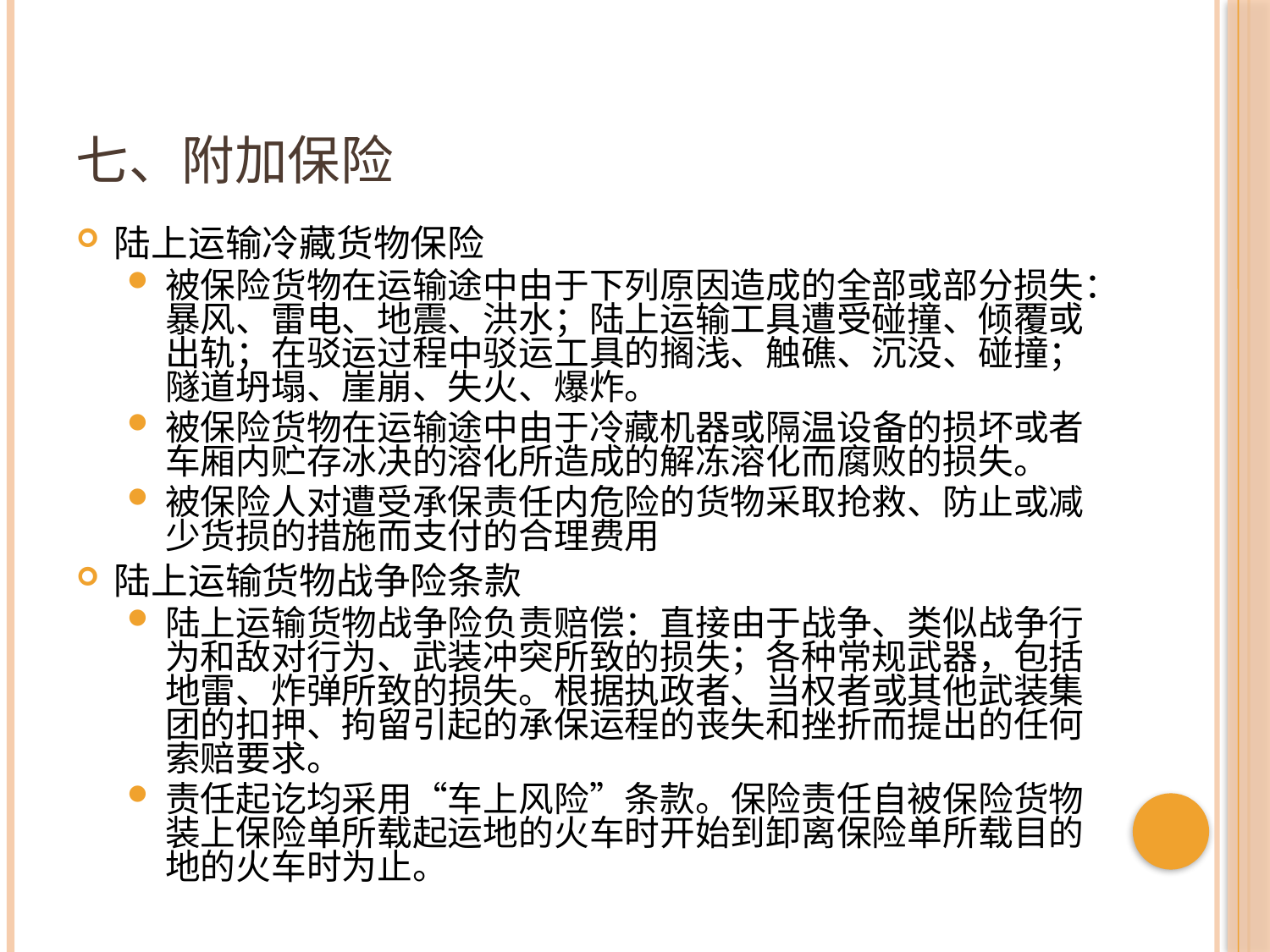

# 七、附加保险
陆上运输冷藏货物保险
被保险货物在运输途中由于下列原因造成的全部或部分损失：暴风、雷电、地震、洪水；陆上运输工具遭受碰撞、倾覆或出轨；在驳运过程中驳运工具的搁浅、触礁、沉没、碰撞；隧道坍塌、崖崩、失火、爆炸。
被保险货物在运输途中由于冷藏机器或隔温设备的损坏或者车厢内贮存冰决的溶化所造成的解冻溶化而腐败的损失。
被保险人对遭受承保责任内危险的货物采取抢救、防止或减少货损的措施而支付的合理费用
陆上运输货物战争险条款
陆上运输货物战争险负责赔偿：直接由于战争、类似战争行为和敌对行为、武装冲突所致的损失；各种常规武器，包括地雷、炸弹所致的损失。根据执政者、当权者或其他武装集团的扣押、拘留引起的承保运程的丧失和挫折而提出的任何索赔要求。
责任起讫均采用“车上风险”条款。保险责任自被保险货物装上保险单所载起运地的火车时开始到卸离保险单所载目的地的火车时为止。